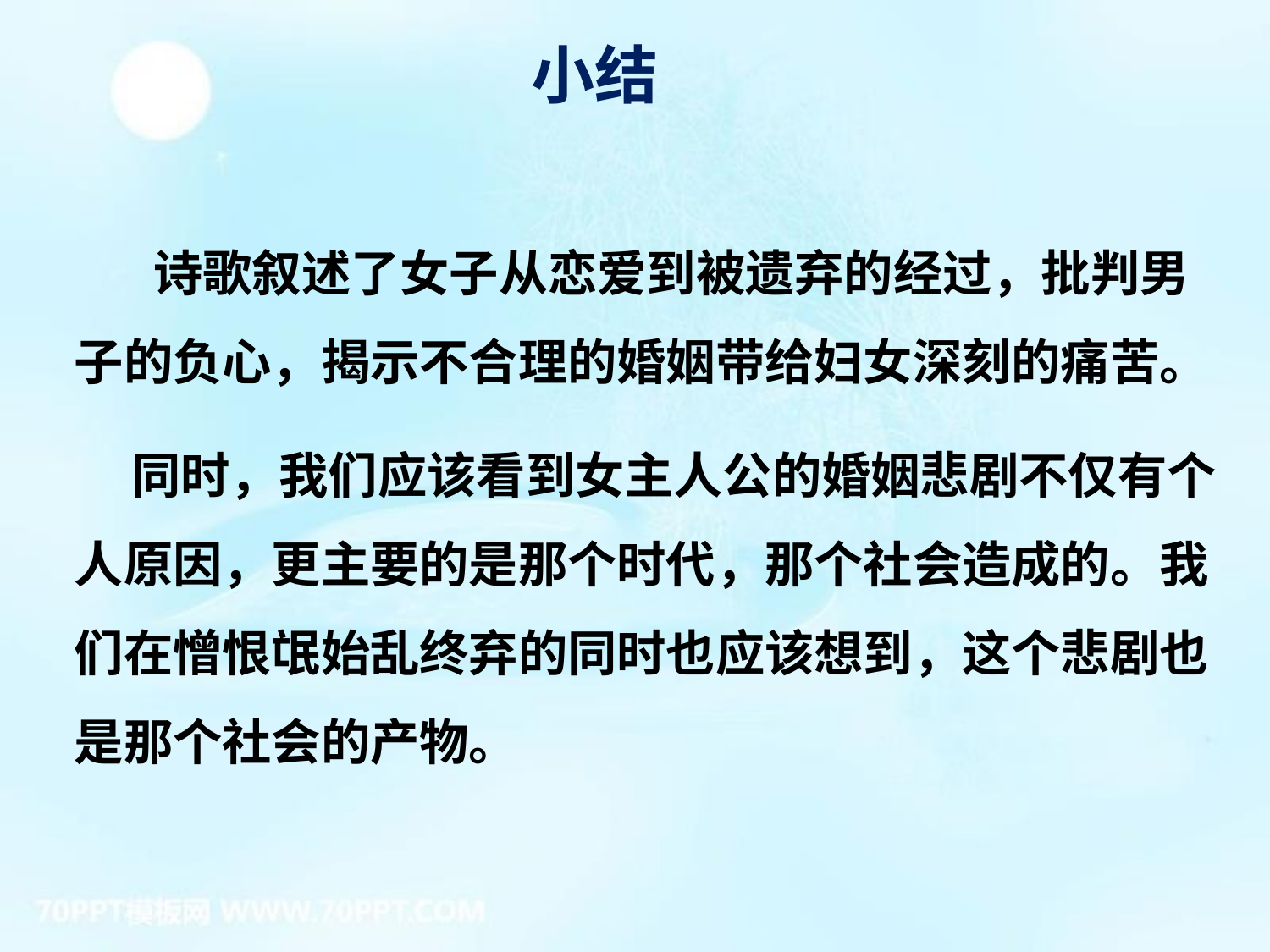

小结
      诗歌叙述了女子从恋爱到被遗弃的经过，批判男子的负心，揭示不合理的婚姻带给妇女深刻的痛苦。
    同时，我们应该看到女主人公的婚姻悲剧不仅有个人原因，更主要的是那个时代，那个社会造成的。我们在憎恨氓始乱终弃的同时也应该想到，这个悲剧也是那个社会的产物。